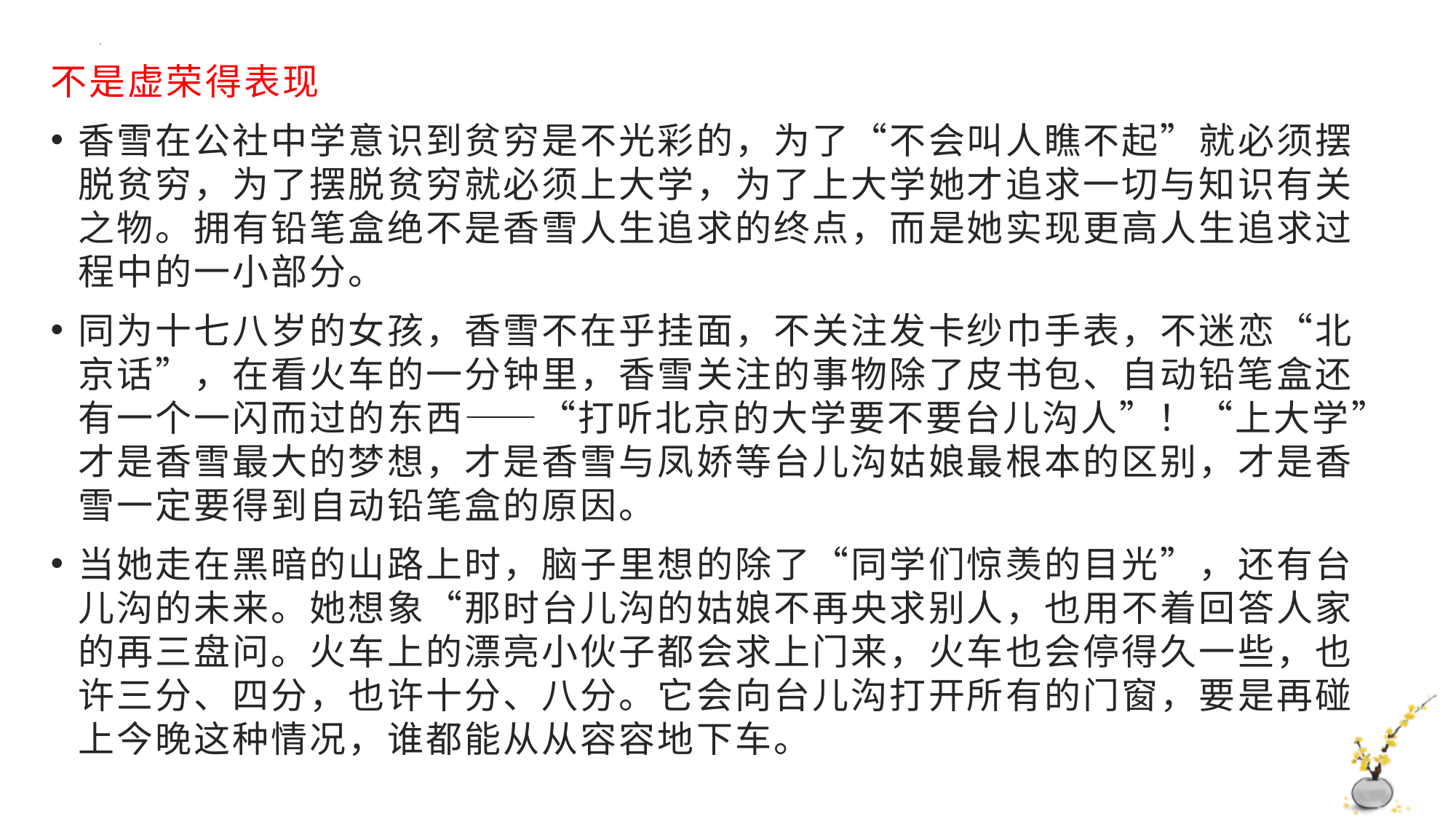

不是虚荣得表现
香雪在公社中学意识到贫穷是不光彩的，为了“不会叫人瞧不起”就必须摆脱贫穷，为了摆脱贫穷就必须上大学，为了上大学她才追求一切与知识有关之物。拥有铅笔盒绝不是香雪人生追求的终点，而是她实现更高人生追求过程中的一小部分。
同为十七八岁的女孩，香雪不在乎挂面，不关注发卡纱巾手表，不迷恋“北京话”，在看火车的一分钟里，香雪关注的事物除了皮书包、自动铅笔盒还有一个一闪而过的东西——“打听北京的大学要不要台儿沟人”！“上大学”才是香雪最大的梦想，才是香雪与凤娇等台儿沟姑娘最根本的区别，才是香雪一定要得到自动铅笔盒的原因。
当她走在黑暗的山路上时，脑子里想的除了“同学们惊羡的目光”，还有台儿沟的未来。她想象“那时台儿沟的姑娘不再央求别人，也用不着回答人家的再三盘问。火车上的漂亮小伙子都会求上门来，火车也会停得久一些，也许三分、四分，也许十分、八分。它会向台儿沟打开所有的门窗，要是再碰上今晚这种情况，谁都能从从容容地下车。